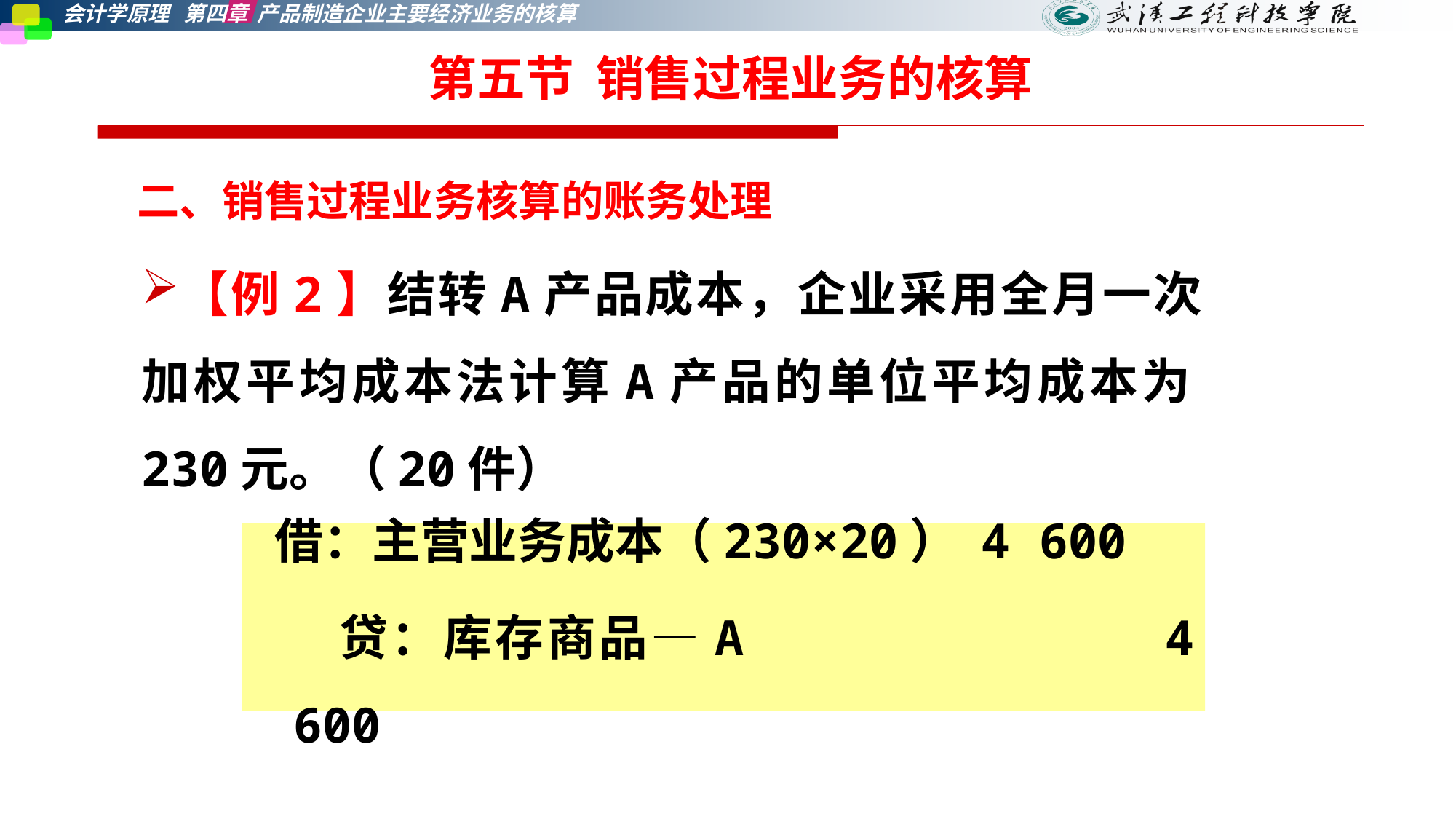

第五节  销售过程业务的核算
二、销售过程业务核算的账务处理
【例2】结转A产品成本，企业采用全月一次加权平均成本法计算A产品的单位平均成本为230元。（20件）
 借：主营业务成本（230×20） 4 600
     贷：库存商品—A             4 600